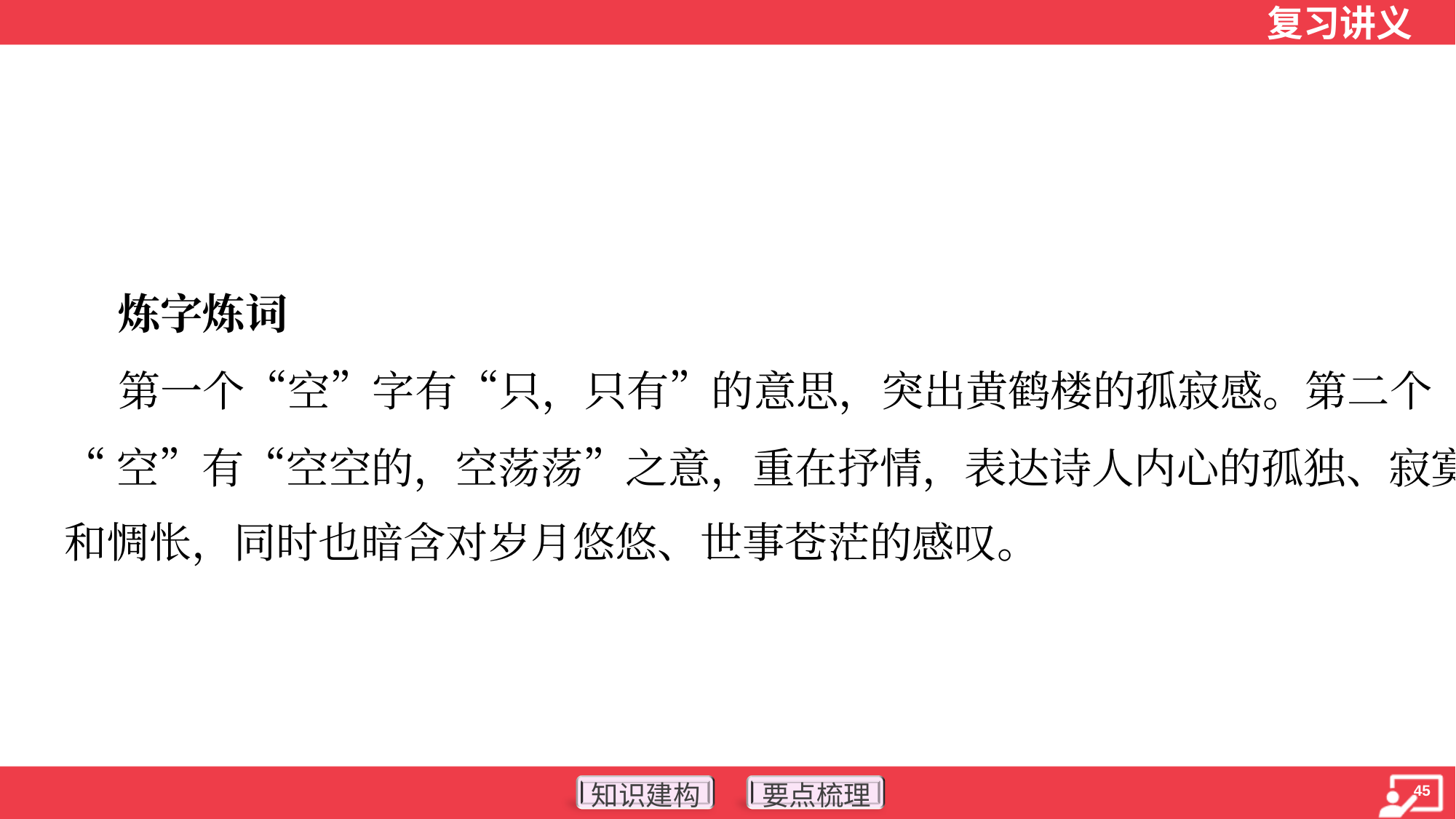

炼字炼词
    第一个“空”字有“只，只有”的意思，突出黄鹤楼的孤寂感。第二个
“空”有“空空的，空荡荡”之意，重在抒情，表达诗人内心的孤独、寂寞
和惆怅，同时也暗含对岁月悠悠、世事苍茫的感叹。